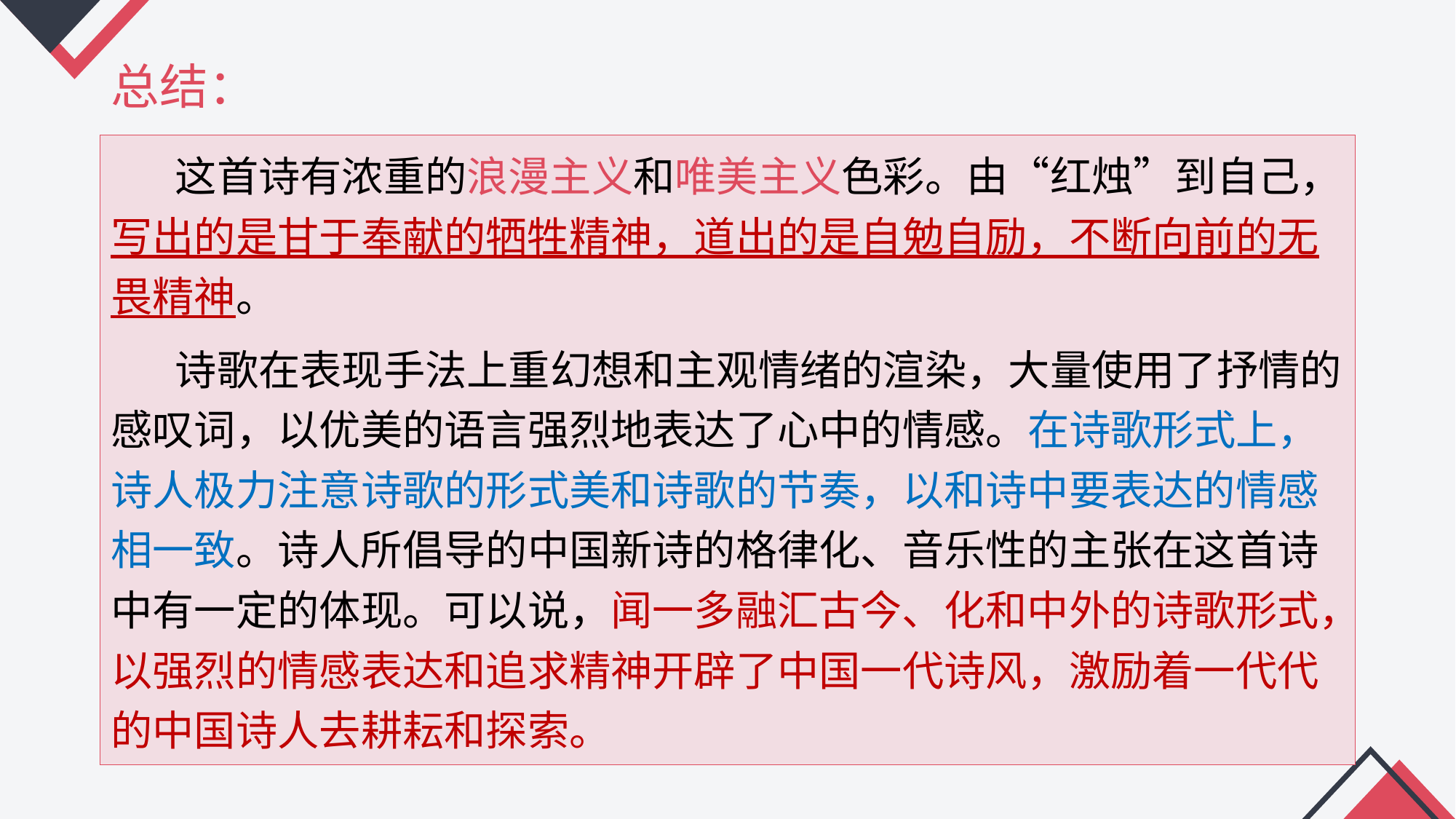

# 总结：
      这首诗有浓重的浪漫主义和唯美主义色彩。由“红烛”到自己，写出的是甘于奉献的牺牲精神，道出的是自勉自励，不断向前的无畏精神。
      诗歌在表现手法上重幻想和主观情绪的渲染，大量使用了抒情的感叹词，以优美的语言强烈地表达了心中的情感。在诗歌形式上，诗人极力注意诗歌的形式美和诗歌的节奏，以和诗中要表达的情感相一致。诗人所倡导的中国新诗的格律化、音乐性的主张在这首诗中有一定的体现。可以说，闻一多融汇古今、化和中外的诗歌形式，以强烈的情感表达和追求精神开辟了中国一代诗风，激励着一代代的中国诗人去耕耘和探索。